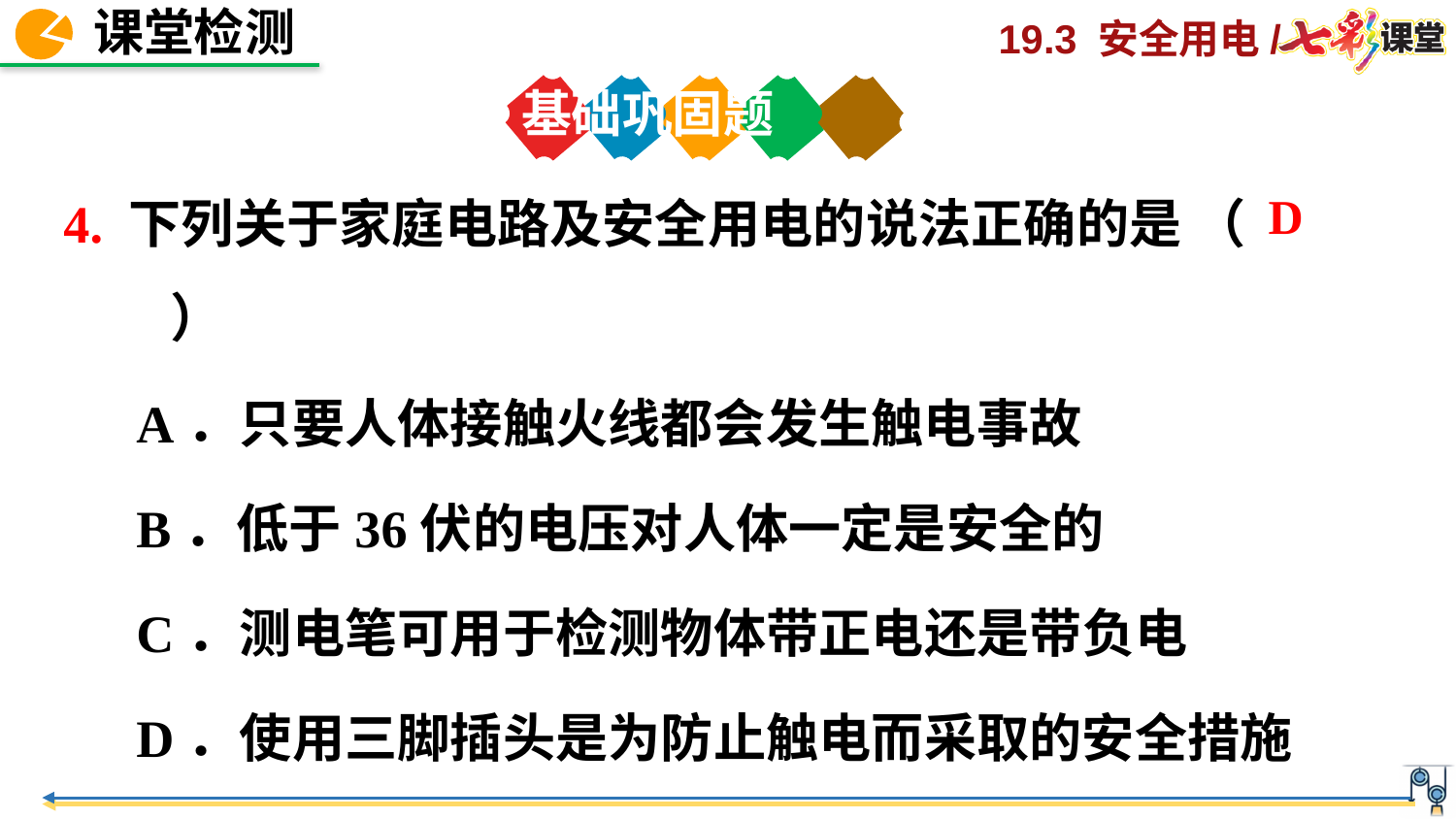

基础巩固题

4. 下列关于家庭电路及安全用电的说法正确的是 （   　）
A．只要人体接触火线都会发生触电事故
B．低于36伏的电压对人体一定是安全的
C．测电笔可用于检测物体带正电还是带负电
D．使用三脚插头是为防止触电而采取的安全措施
D